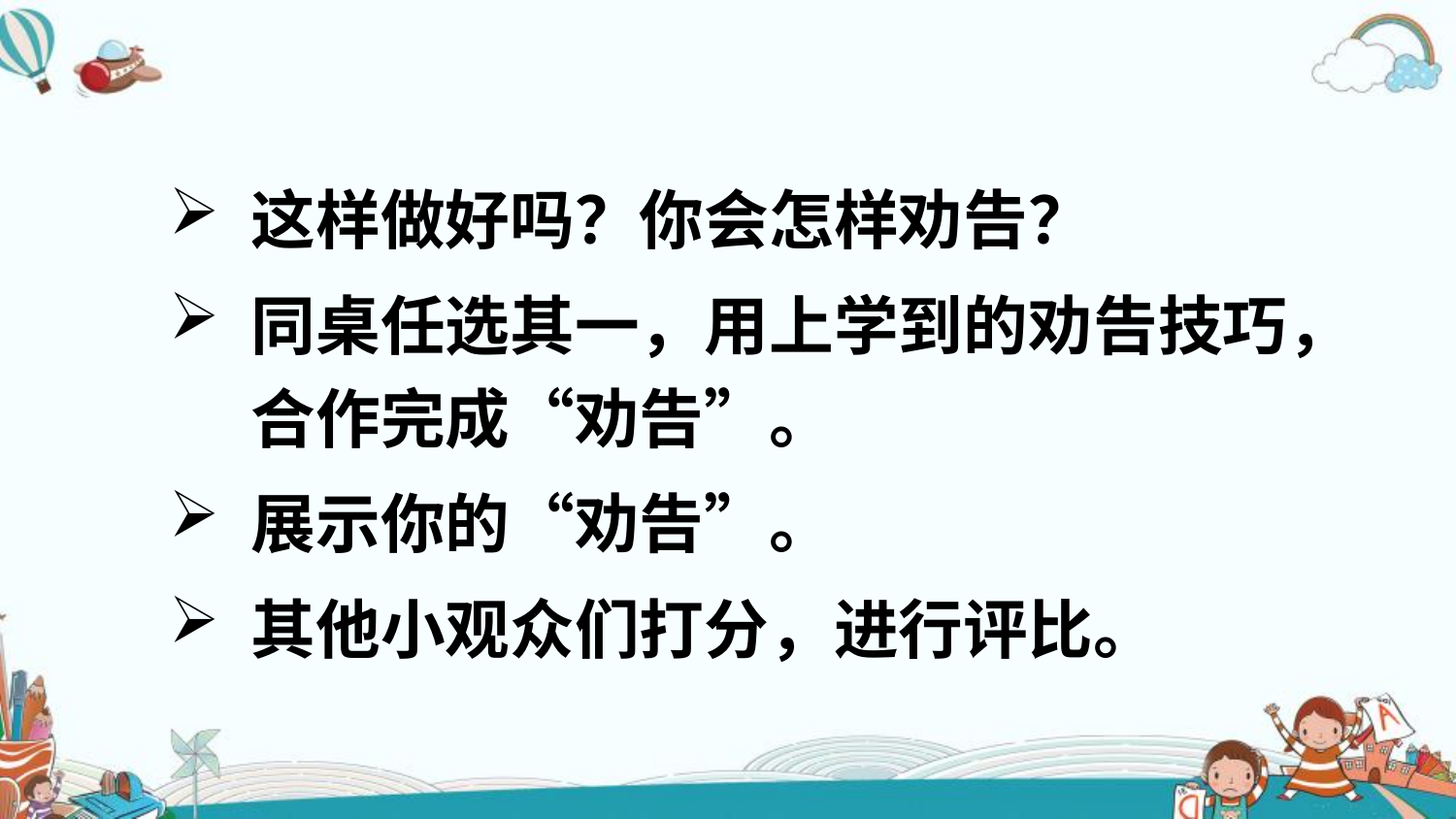

这样做好吗？你会怎样劝告？
同桌任选其一，用上学到的劝告技巧，合作完成“劝告”。
展示你的“劝告”。
其他小观众们打分，进行评比。